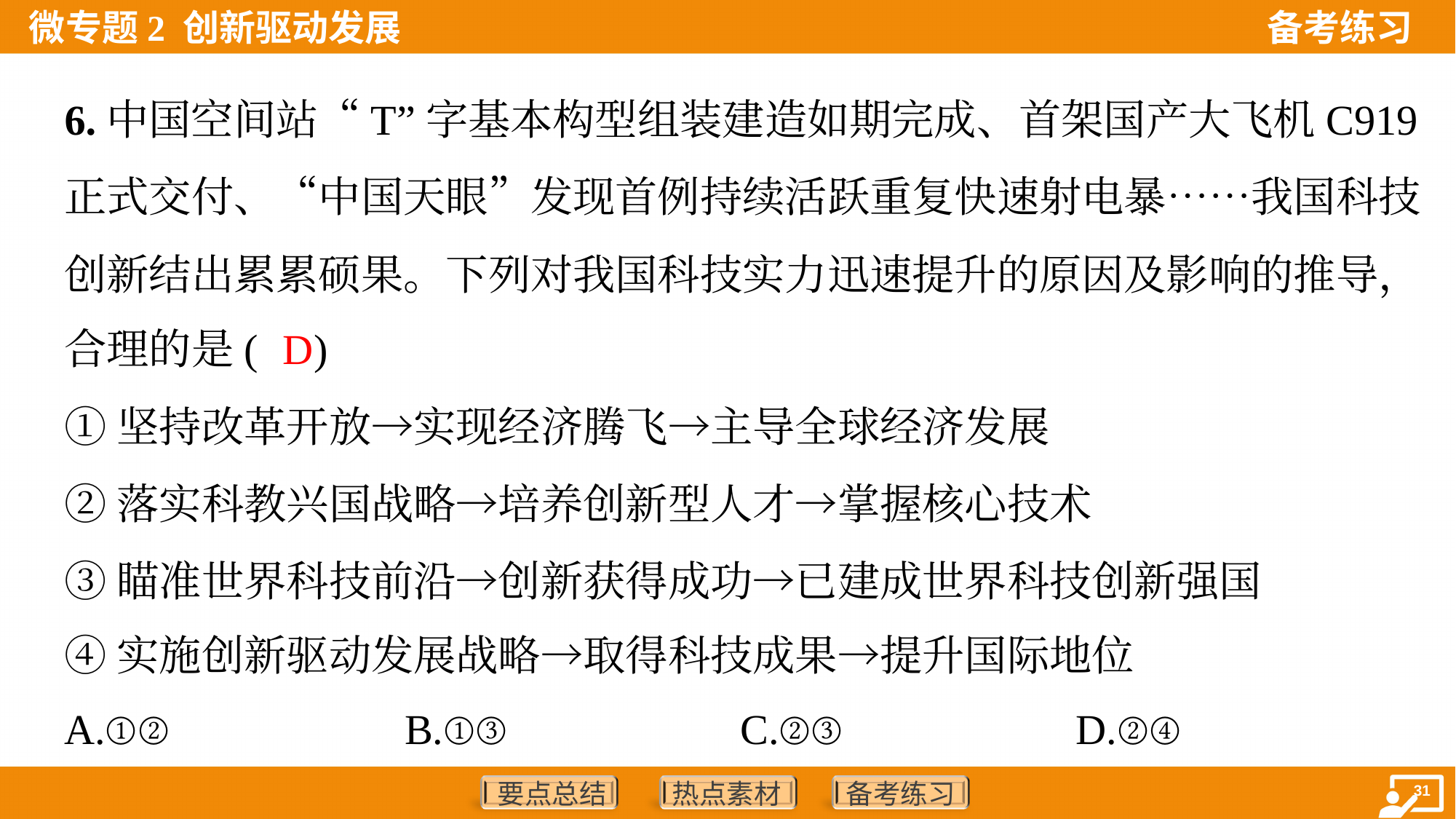

6.中国空间站“T”字基本构型组装建造如期完成、首架国产大飞机C919
正式交付、“中国天眼”发现首例持续活跃重复快速射电暴……我国科技
创新结出累累硕果。下列对我国科技实力迅速提升的原因及影响的推导，
合理的是(     )
D
①坚持改革开放→实现经济腾飞→主导全球经济发展
②落实科教兴国战略→培养创新型人才→掌握核心技术
③瞄准世界科技前沿→创新获得成功→已建成世界科技创新强国
④实施创新驱动发展战略→取得科技成果→提升国际地位
A.①②	B.①③	C.②③	D.②④